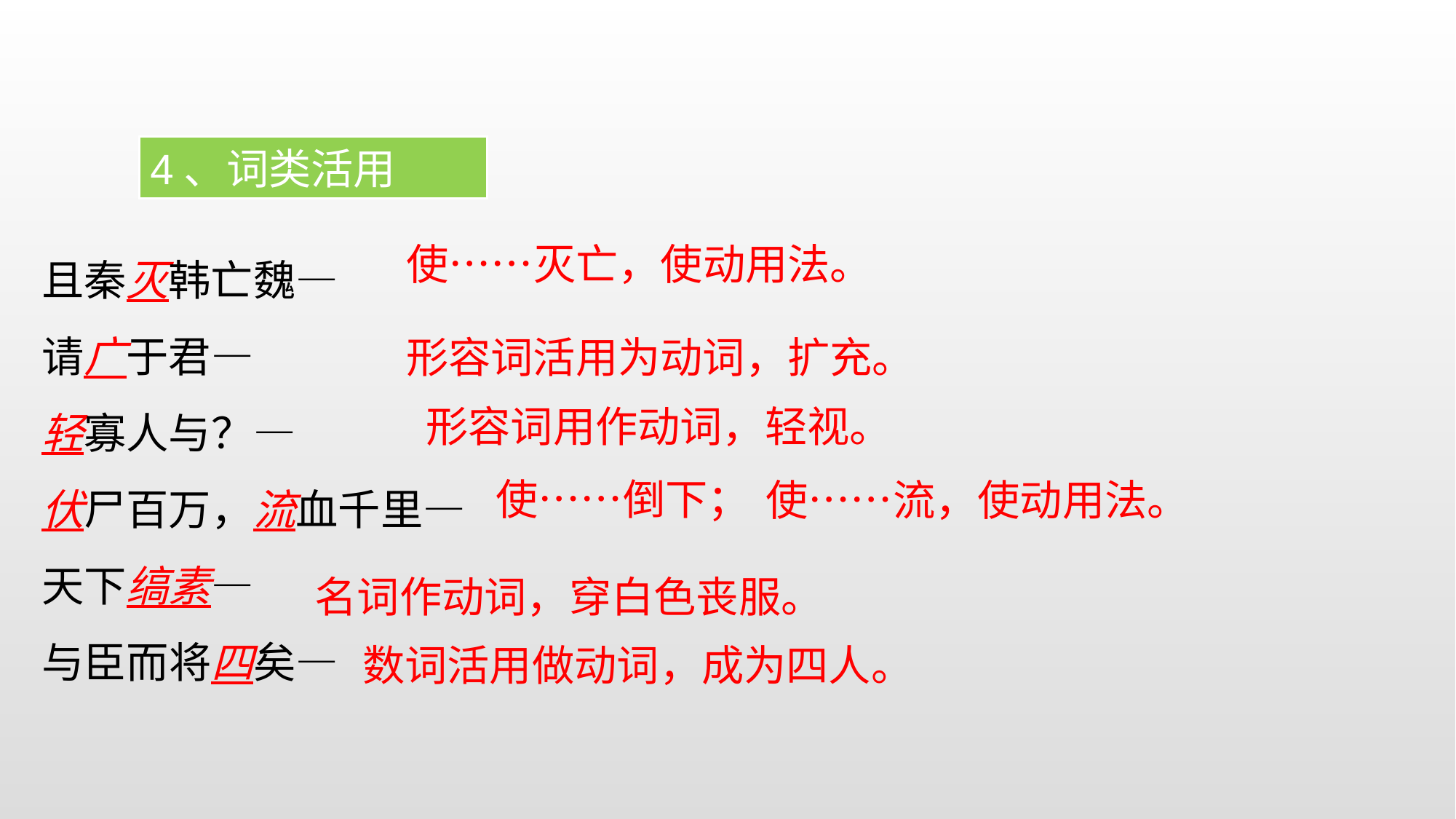

4、词类活用
且秦灭韩亡魏—
请广于君—
轻寡人与？—
伏尸百万，流血千里—
天下缟素—
与臣而将四矣—
使……灭亡，使动用法。
形容词活用为动词，扩充。
形容词用作动词，轻视。
使……倒下；
使……流，使动用法。
名词作动词，穿白色丧服。
数词活用做动词，成为四人。